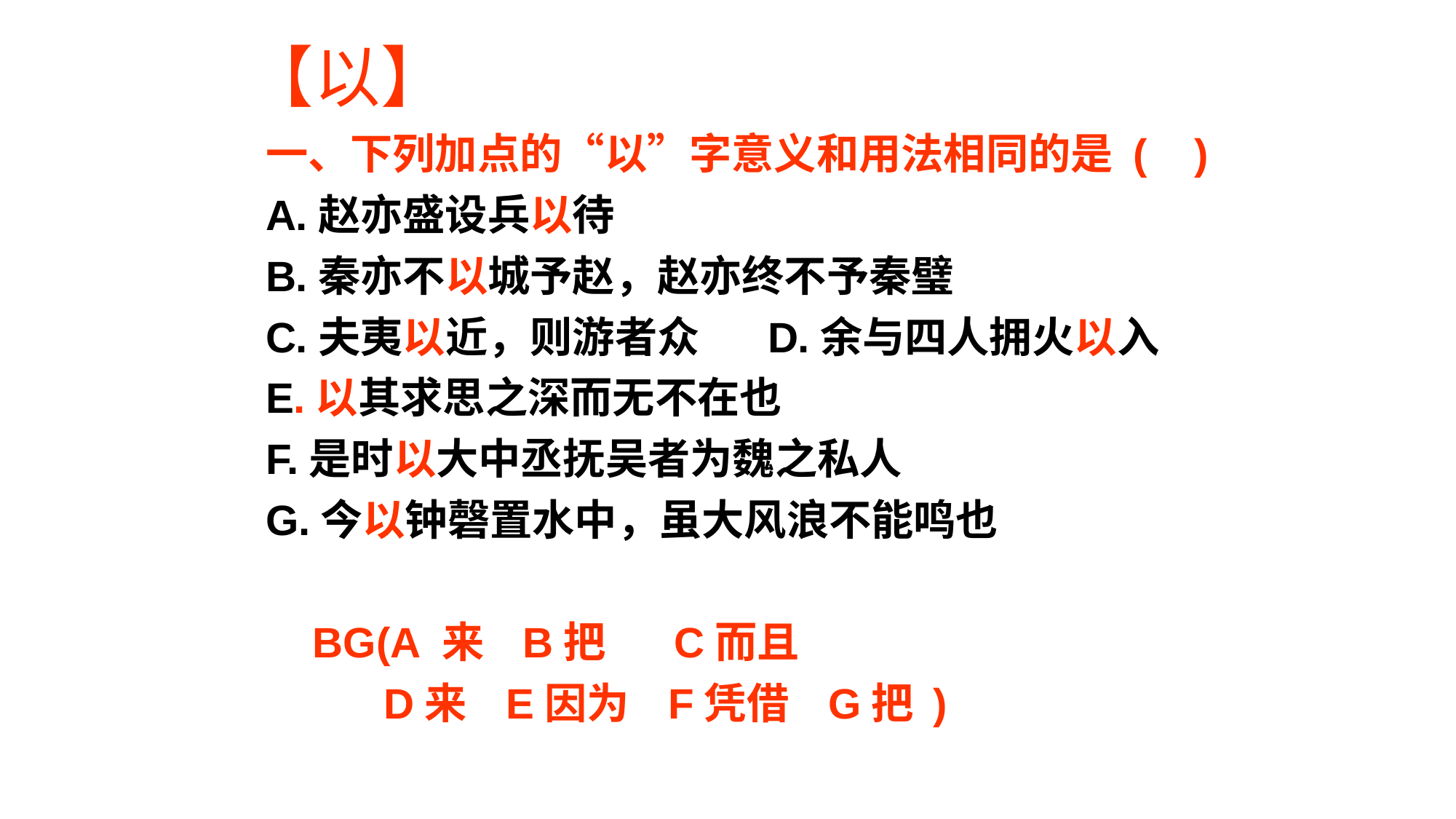

# 【以】
一、下列加点的“以”字意义和用法相同的是 (    )
A.赵亦盛设兵以待
B.秦亦不以城予赵，赵亦终不予秦璧
C.夫夷以近，则游者众      D.余与四人拥火以入
E.以其求思之深而无不在也
F.是时以大中丞抚吴者为魏之私人
G.今以钟磬置水中，虽大风浪不能鸣也

    BG(A 来   B把      C而且
          D来   E因为   F凭借   G把 )